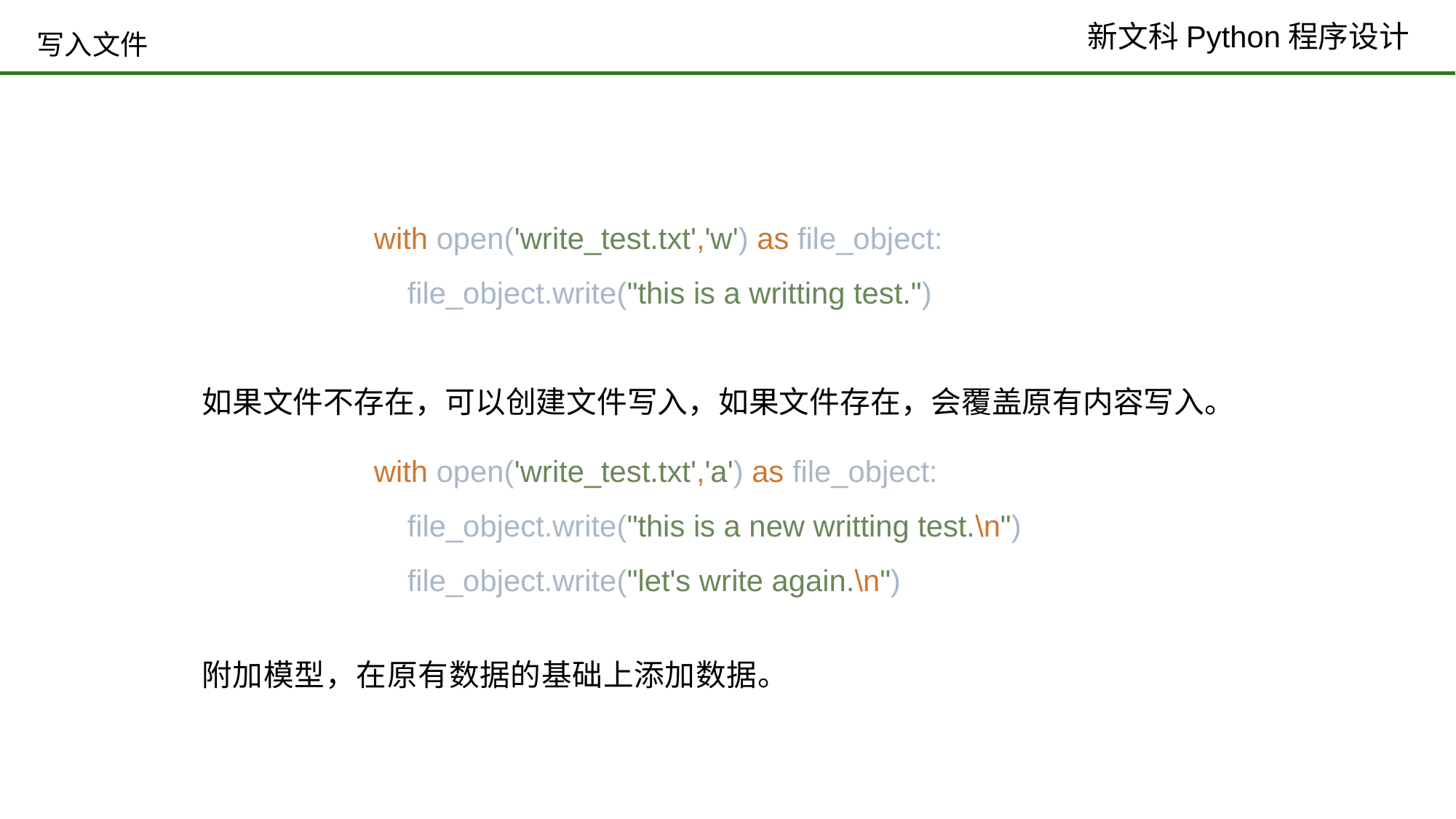

# 写入文件
with open('write_test.txt','w') as file_object:
    file_object.write("this is a writting test.")
如果文件不存在，可以创建文件写入，如果文件存在，会覆盖原有内容写入。
with open('write_test.txt','a') as file_object:
    file_object.write("this is a new writting test.\n")
    file_object.write("let's write again.\n")
附加模型，在原有数据的基础上添加数据。